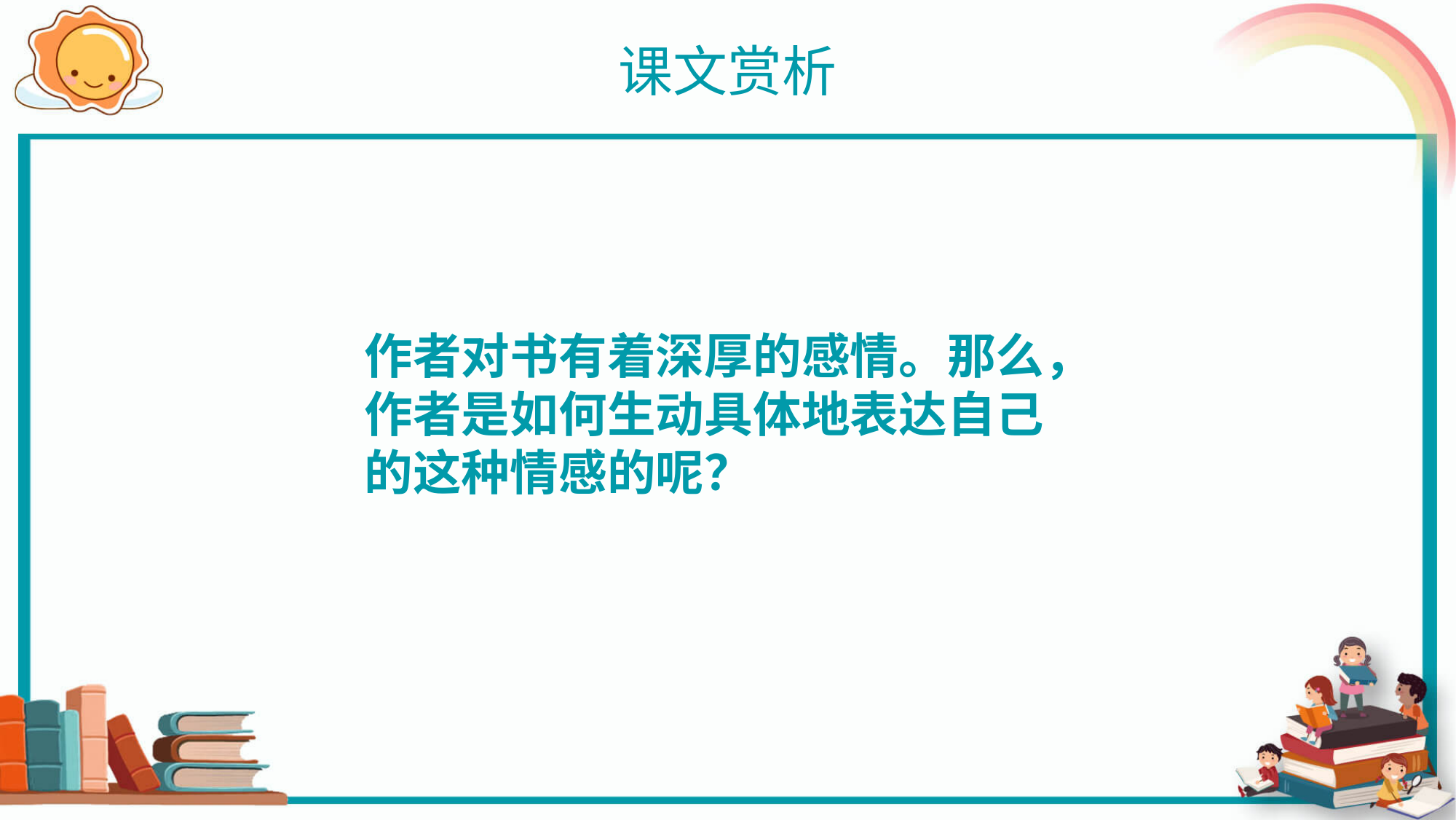

课文赏析
作者对书有着深厚的感情。那么，作者是如何生动具体地表达自己的这种情感的呢？